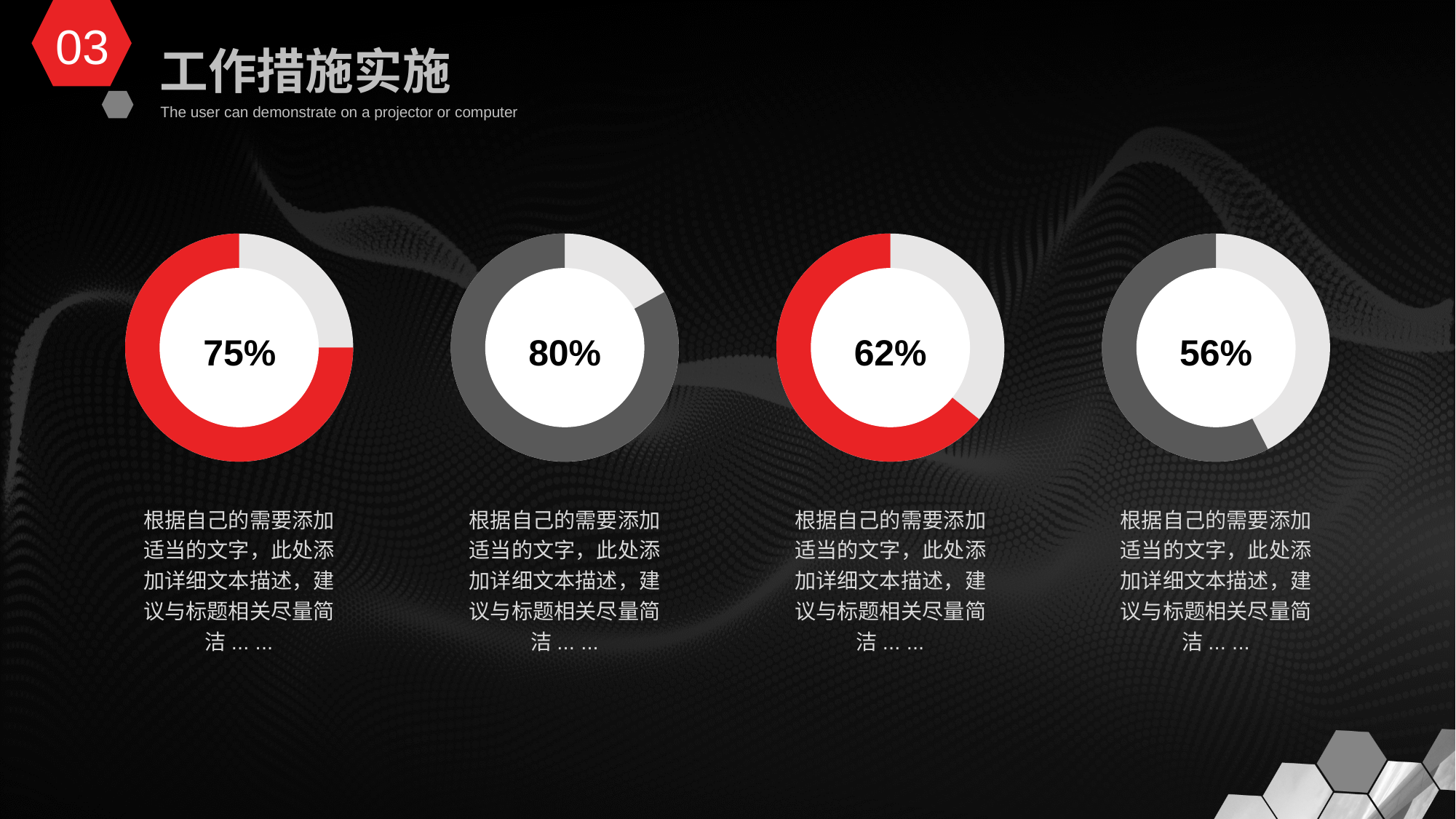

03
工作措施实施
The user can demonstrate on a projector or computer

75%
80%
62%
56%
根据自己的需要添加适当的文字，此处添加详细文本描述，建议与标题相关尽量简洁... ...
根据自己的需要添加适当的文字，此处添加详细文本描述，建议与标题相关尽量简洁... ...
根据自己的需要添加适当的文字，此处添加详细文本描述，建议与标题相关尽量简洁... ...
根据自己的需要添加适当的文字，此处添加详细文本描述，建议与标题相关尽量简洁... ...